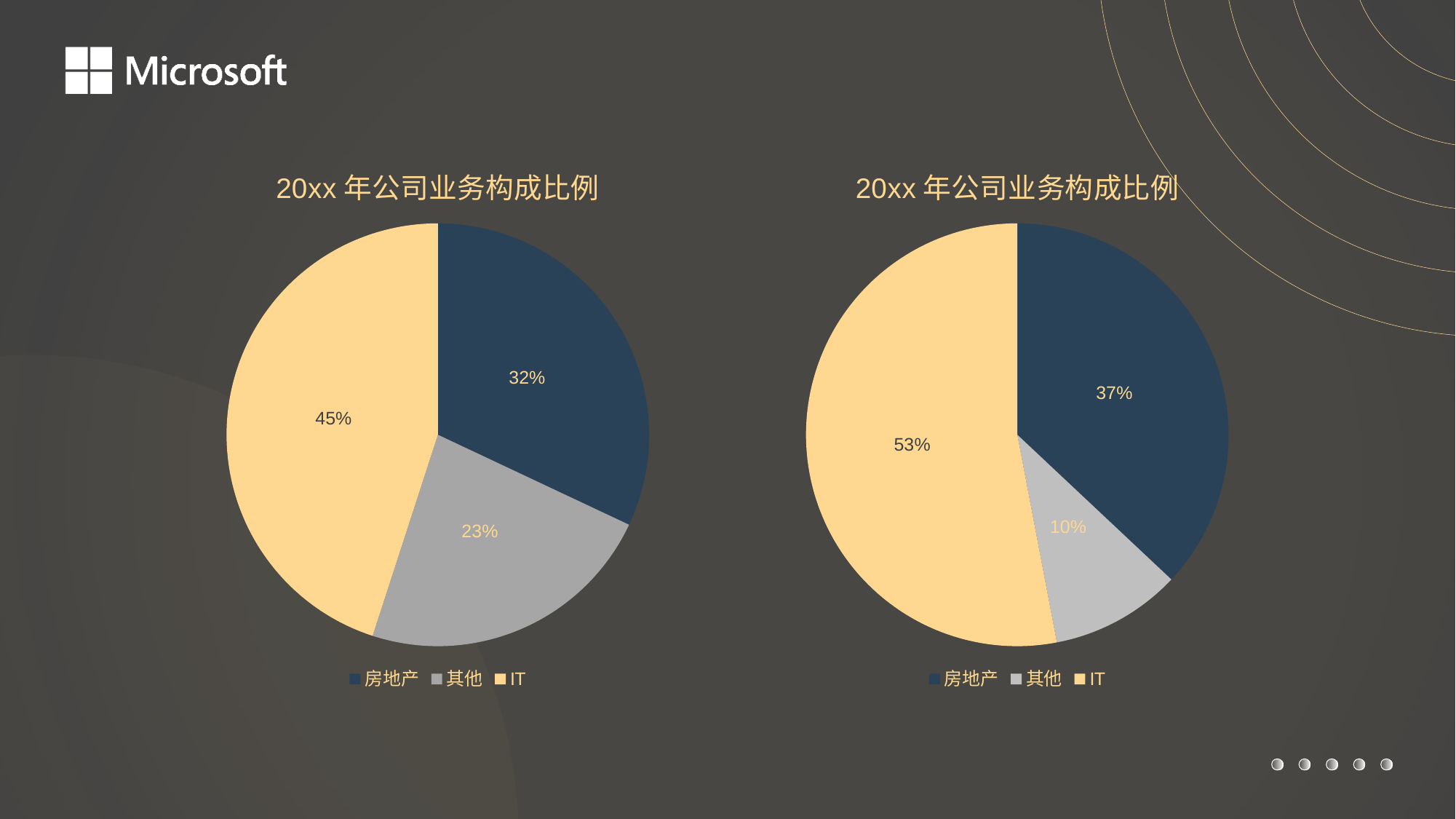

### Chart: 20xx年公司业务构成比例

| Category | 比例 |
|---|---|
| 房地产 | 0.32 |
| 其他 | 0.23 |
| IT | 0.45 |

### Chart: 20xx年公司业务构成比例

| Category | 比例 |
|---|---|
| 房地产 | 0.37 |
| 其他 | 0.1 |
| IT | 0.53 |